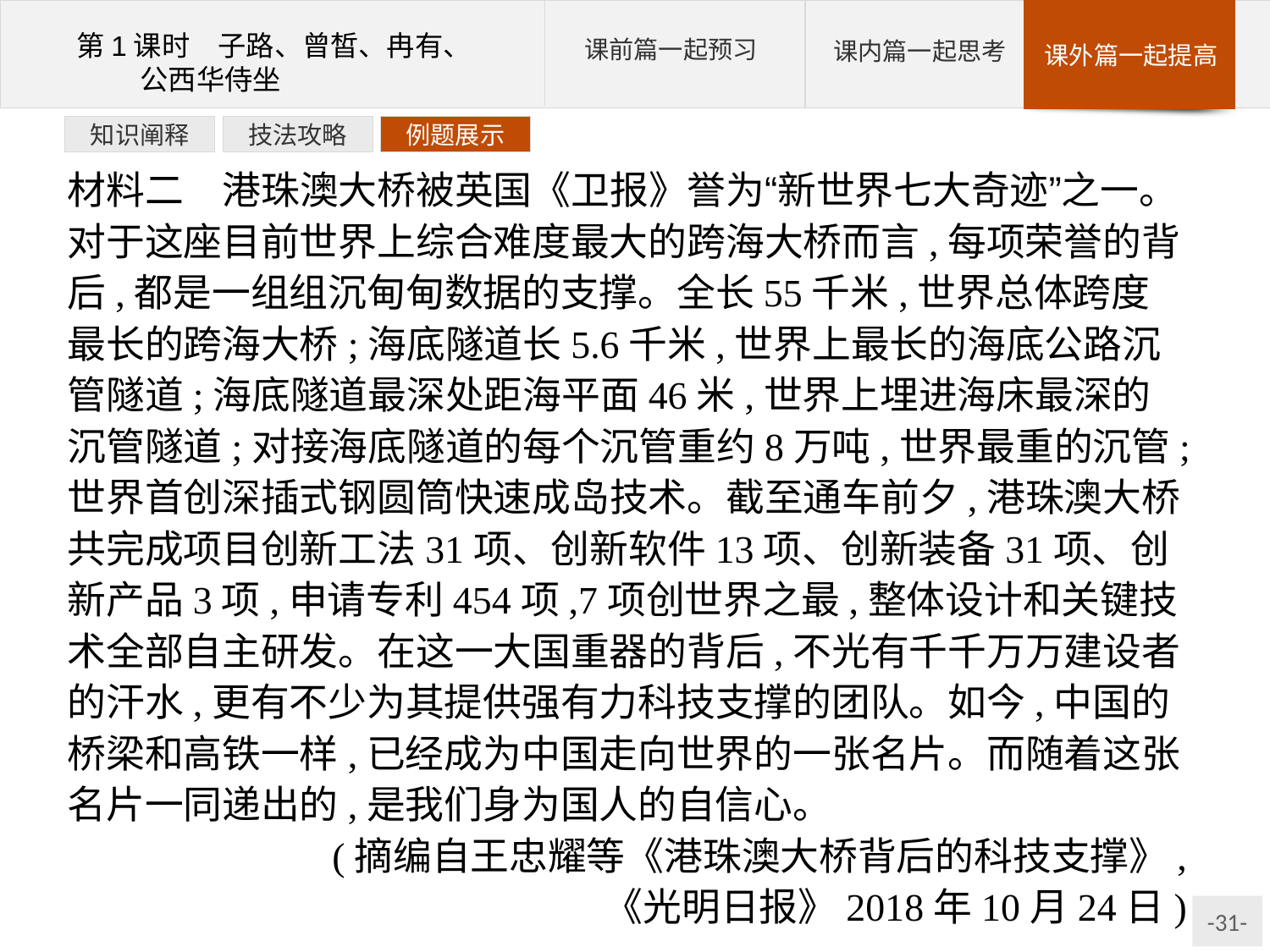

例题展示
技法攻略
知识阐释
材料二　港珠澳大桥被英国《卫报》誉为“新世界七大奇迹”之一。对于这座目前世界上综合难度最大的跨海大桥而言,每项荣誉的背后,都是一组组沉甸甸数据的支撑。全长55千米,世界总体跨度最长的跨海大桥;海底隧道长5.6千米,世界上最长的海底公路沉管隧道;海底隧道最深处距海平面46米,世界上埋进海床最深的沉管隧道;对接海底隧道的每个沉管重约8万吨,世界最重的沉管;世界首创深插式钢圆筒快速成岛技术。截至通车前夕,港珠澳大桥共完成项目创新工法31项、创新软件13项、创新装备31项、创新产品3项,申请专利454项,7项创世界之最,整体设计和关键技术全部自主研发。在这一大国重器的背后,不光有千千万万建设者的汗水,更有不少为其提供强有力科技支撑的团队。如今,中国的桥梁和高铁一样,已经成为中国走向世界的一张名片。而随着这张名片一同递出的,是我们身为国人的自信心。
(摘编自王忠耀等《港珠澳大桥背后的科技支撑》,
《光明日报》2018年10月24日)